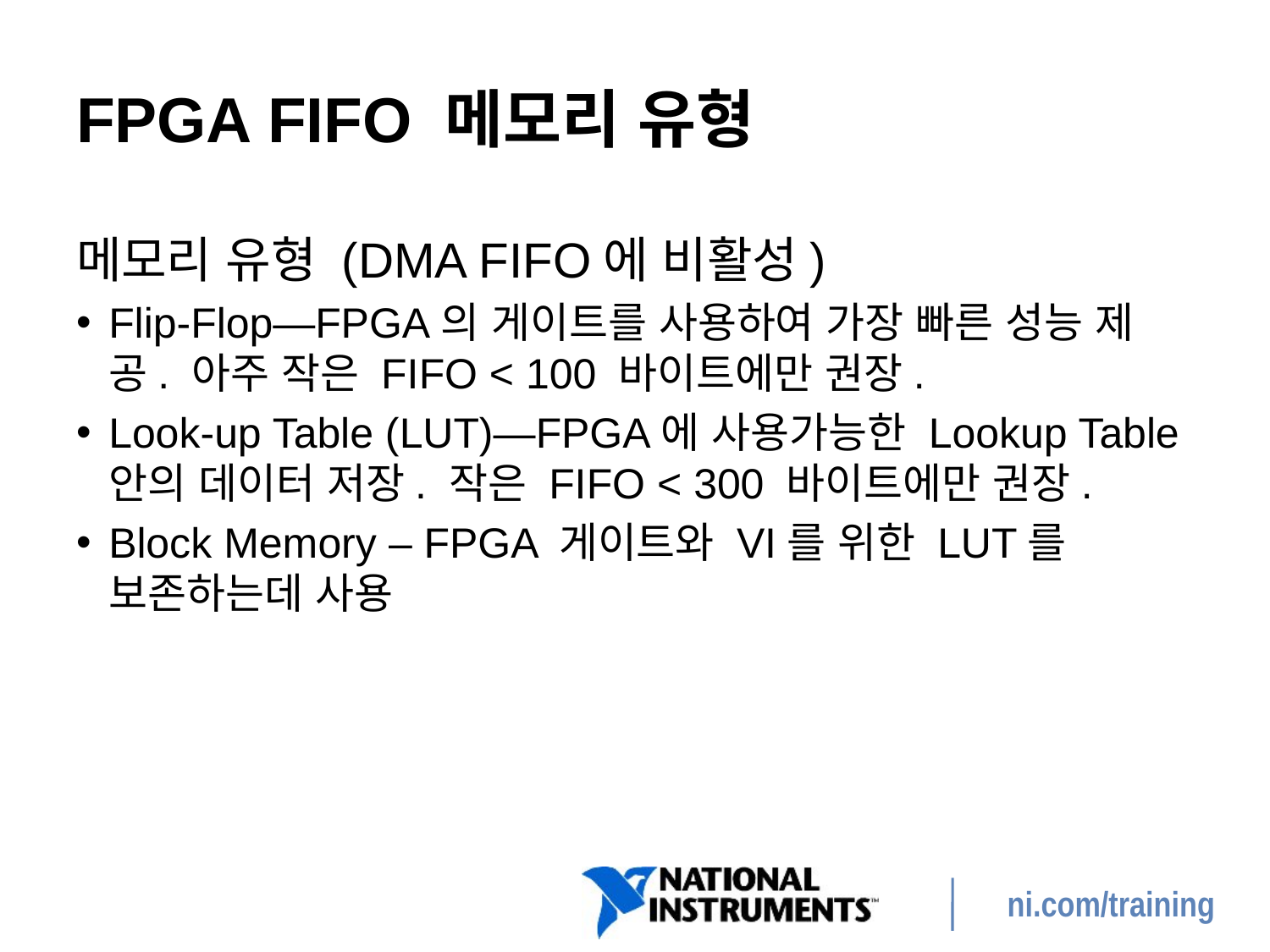

# FPGA FIFO 메모리 유형
메모리 유형 (DMA FIFO에 비활성)
Flip-Flop—FPGA의 게이트를 사용하여 가장 빠른 성능 제공. 아주 작은 FIFO < 100 바이트에만 권장.
Look-up Table (LUT)—FPGA에 사용가능한 Lookup Table 안의 데이터 저장. 작은 FIFO < 300 바이트에만 권장.
Block Memory – FPGA 게이트와 VI를 위한 LUT를 보존하는데 사용